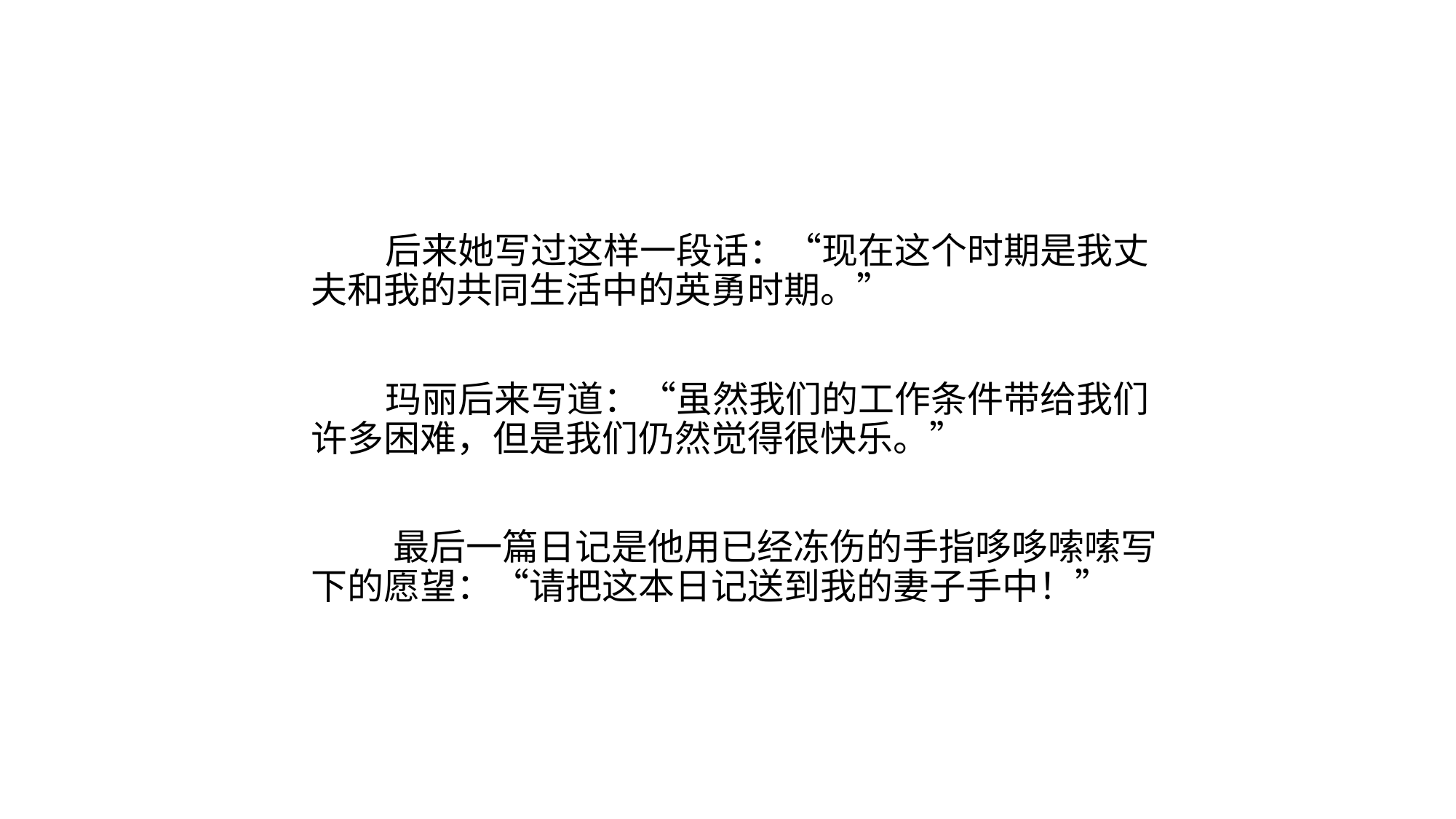

后来她写过这样一段话：“现在这个时期是我丈夫和我的共同生活中的英勇时期。”

        玛丽后来写道：“虽然我们的工作条件带给我们许多困难，但是我们仍然觉得很快乐。”

         最后一篇日记是他用已经冻伤的手指哆哆嗦嗦写下的愿望：“请把这本日记送到我的妻子手中！”